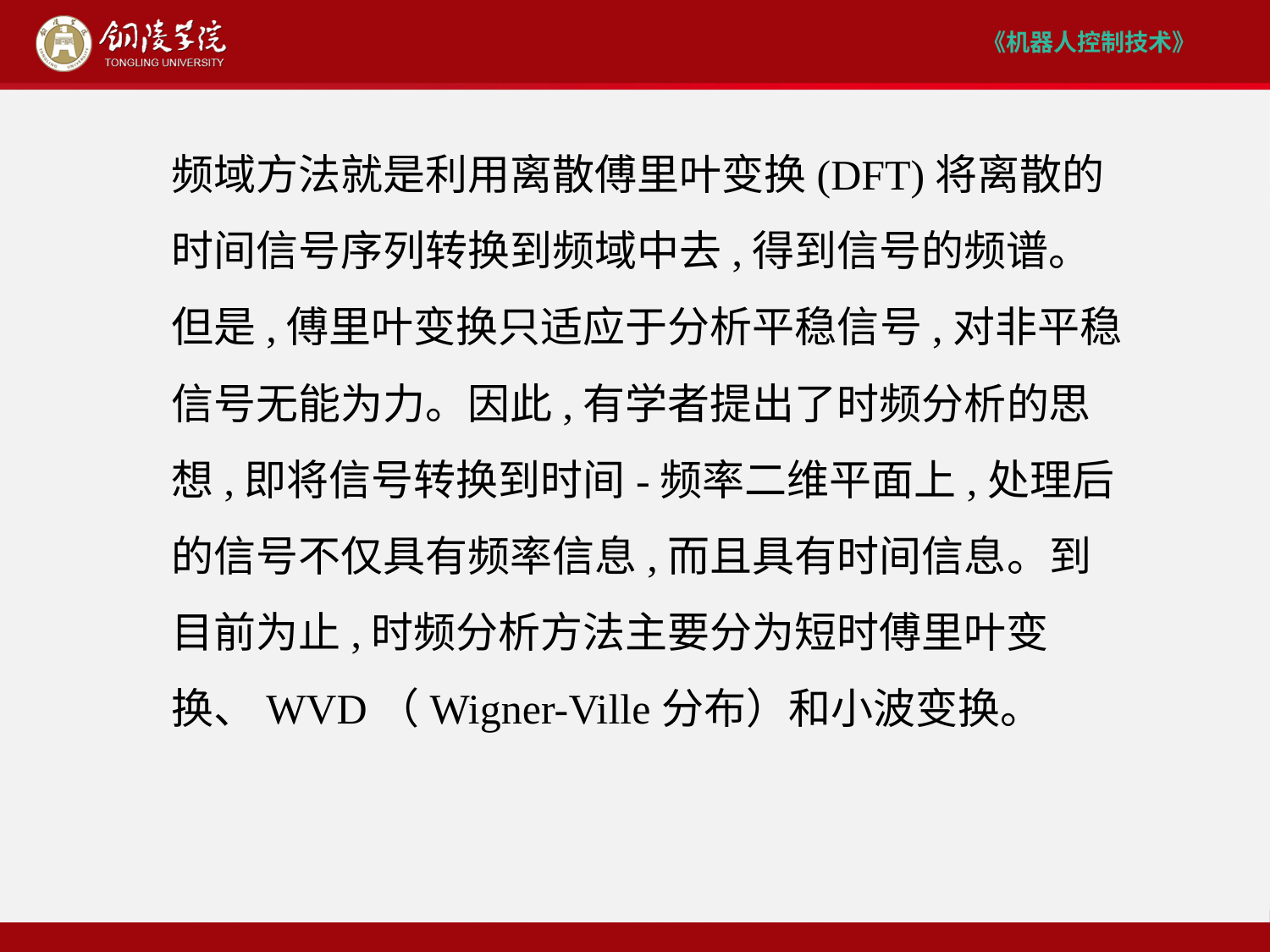

频域方法就是利用离散傅里叶变换(DFT)将离散的时间信号序列转换到频域中去,得到信号的频谱。但是,傅里叶变换只适应于分析平稳信号,对非平稳信号无能为力。因此,有学者提出了时频分析的思想,即将信号转换到时间-频率二维平面上,处理后的信号不仅具有频率信息,而且具有时间信息。到目前为止,时频分析方法主要分为短时傅里叶变换、WVD（Wigner-Ville分布）和小波变换。